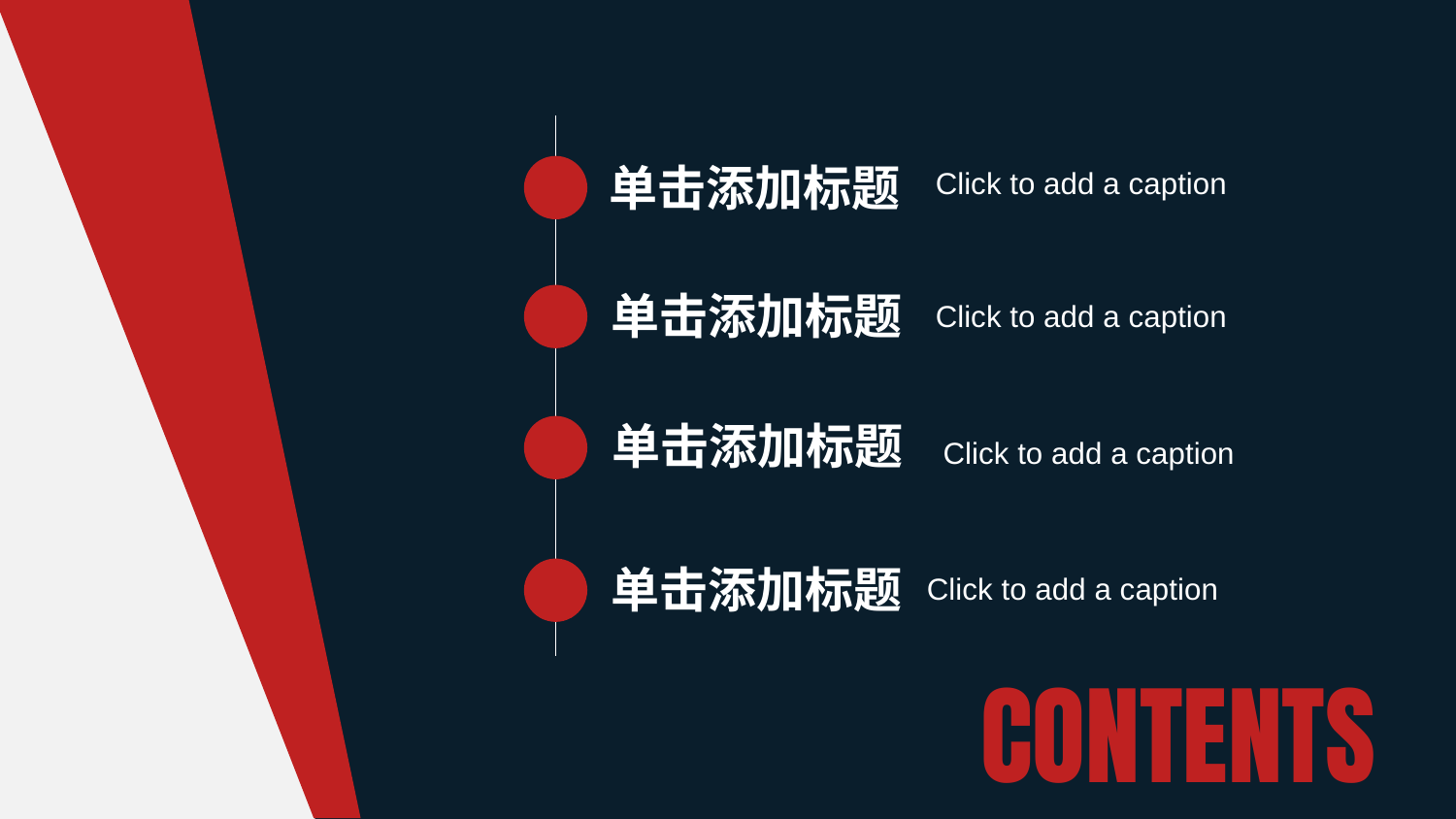

单击添加标题

Click to add a caption
单击添加标题

Click to add a caption
单击添加标题

Click to add a caption
单击添加标题

Click to add a caption
CONTENTS